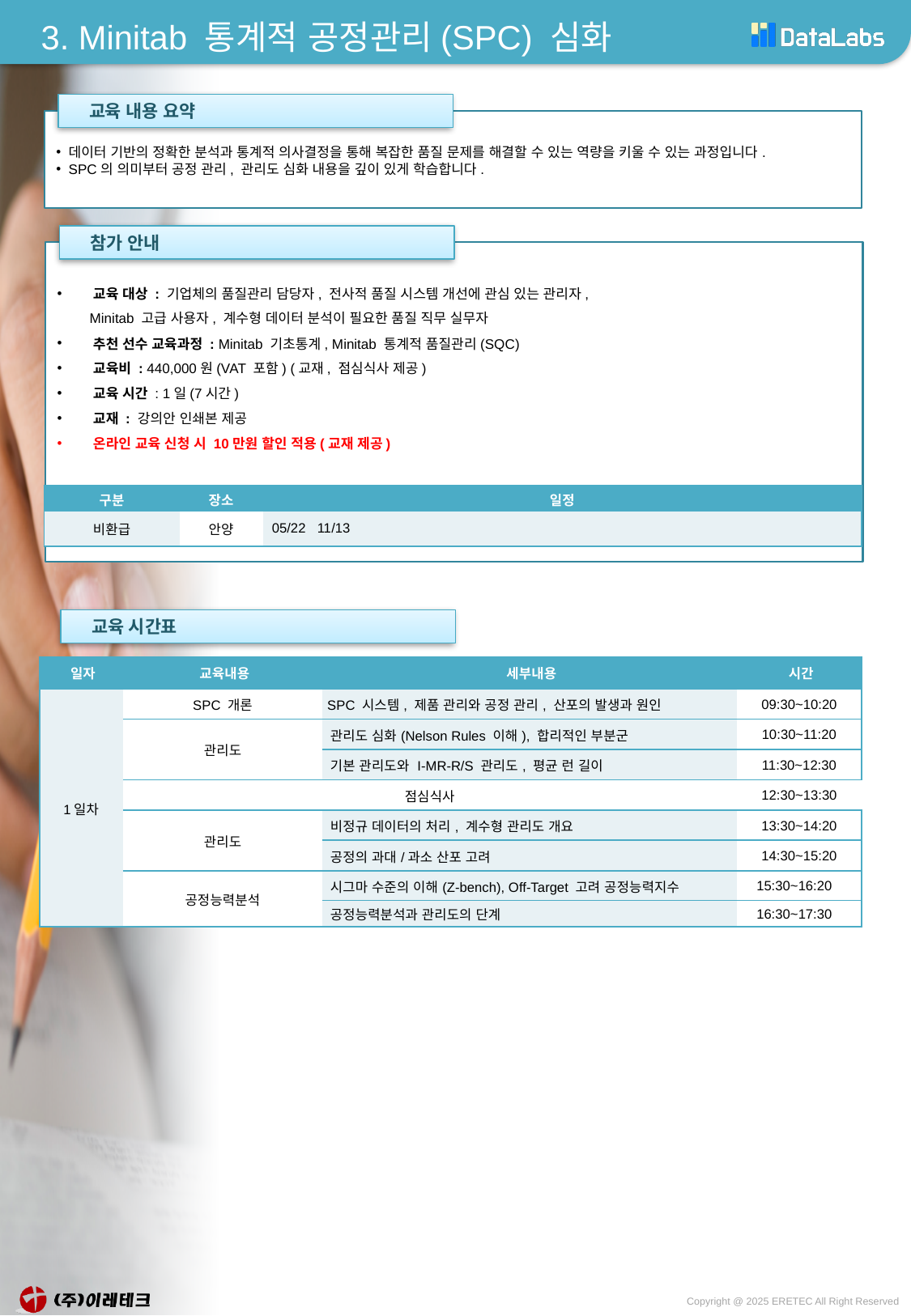

# 3. Minitab 통계적 공정관리(SPC) 심화
   교육 내용 요약

데이터 기반의 정확한 분석과 통계적 의사결정을 통해 복잡한 품질 문제를 해결할 수 있는 역량을 키울 수 있는 과정입니다.
SPC의 의미부터 공정 관리, 관리도 심화 내용을 깊이 있게 학습합니다.
   참가 안내

 교육 대상 : 기업체의 품질관리 담당자, 전사적 품질 시스템 개선에 관심 있는 관리자,
 Minitab 고급 사용자, 계수형 데이터 분석이 필요한 품질 직무 실무자
 추천 선수 교육과정 : Minitab 기초통계, Minitab 통계적 품질관리(SQC)
 교육비 : 440,000원(VAT 포함) (교재, 점심식사 제공)
 교육 시간 : 1일(7시간)
 교재 : 강의안 인쇄본 제공
 온라인 교육 신청 시 10만원 할인 적용(교재 제공)
| 구분 | 장소 | 일정 |
| --- | --- | --- |
| 비환급 | 안양 | 05/22 11/13 |
   교육 시간표
| 일자 | 교육내용 | 세부내용 | 시간 |
| --- | --- | --- | --- |
| 1일차 | SPC 개론 | SPC 시스템, 제품 관리와 공정 관리, 산포의 발생과 원인 | 09:30~10:20 |
|  | 관리도 | 관리도 심화(Nelson Rules 이해), 합리적인 부분군 | 10:30~11:20 |
|  |  | 기본 관리도와 I-MR-R/S 관리도, 평균 런 길이 | 11:30~12:30 |
|  | 점심식사 |  | 12:30~13:30 |
|  | 관리도 | 비정규 데이터의 처리, 계수형 관리도 개요 | 13:30~14:20 |
|  |  | 공정의 과대/과소 산포 고려 | 14:30~15:20 |
|  | 공정능력분석 | 시그마 수준의 이해(Z-bench), Off-Target 고려 공정능력지수 | 15:30~16:20 |
|  |  | 공정능력분석과 관리도의 단계 | 16:30~17:30 |